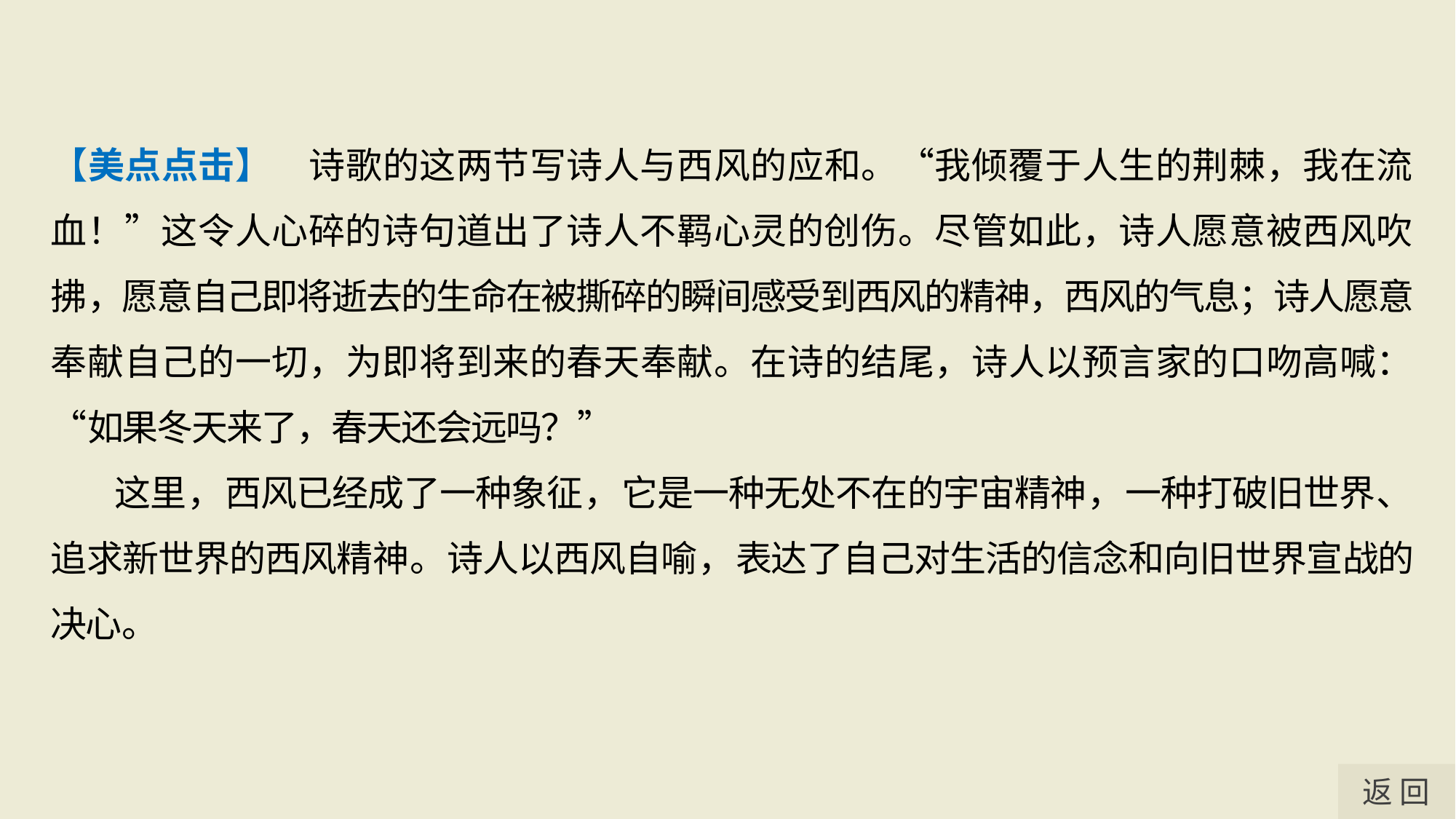

【美点点击】　诗歌的这两节写诗人与西风的应和。“我倾覆于人生的荆棘，我在流血！”这令人心碎的诗句道出了诗人不羁心灵的创伤。尽管如此，诗人愿意被西风吹拂，愿意自己即将逝去的生命在被撕碎的瞬间感受到西风的精神，西风的气息；诗人愿意奉献自己的一切，为即将到来的春天奉献。在诗的结尾，诗人以预言家的口吻高喊：“如果冬天来了，春天还会远吗？”
这里，西风已经成了一种象征，它是一种无处不在的宇宙精神，一种打破旧世界、追求新世界的西风精神。诗人以西风自喻，表达了自己对生活的信念和向旧世界宣战的决心。
返 回